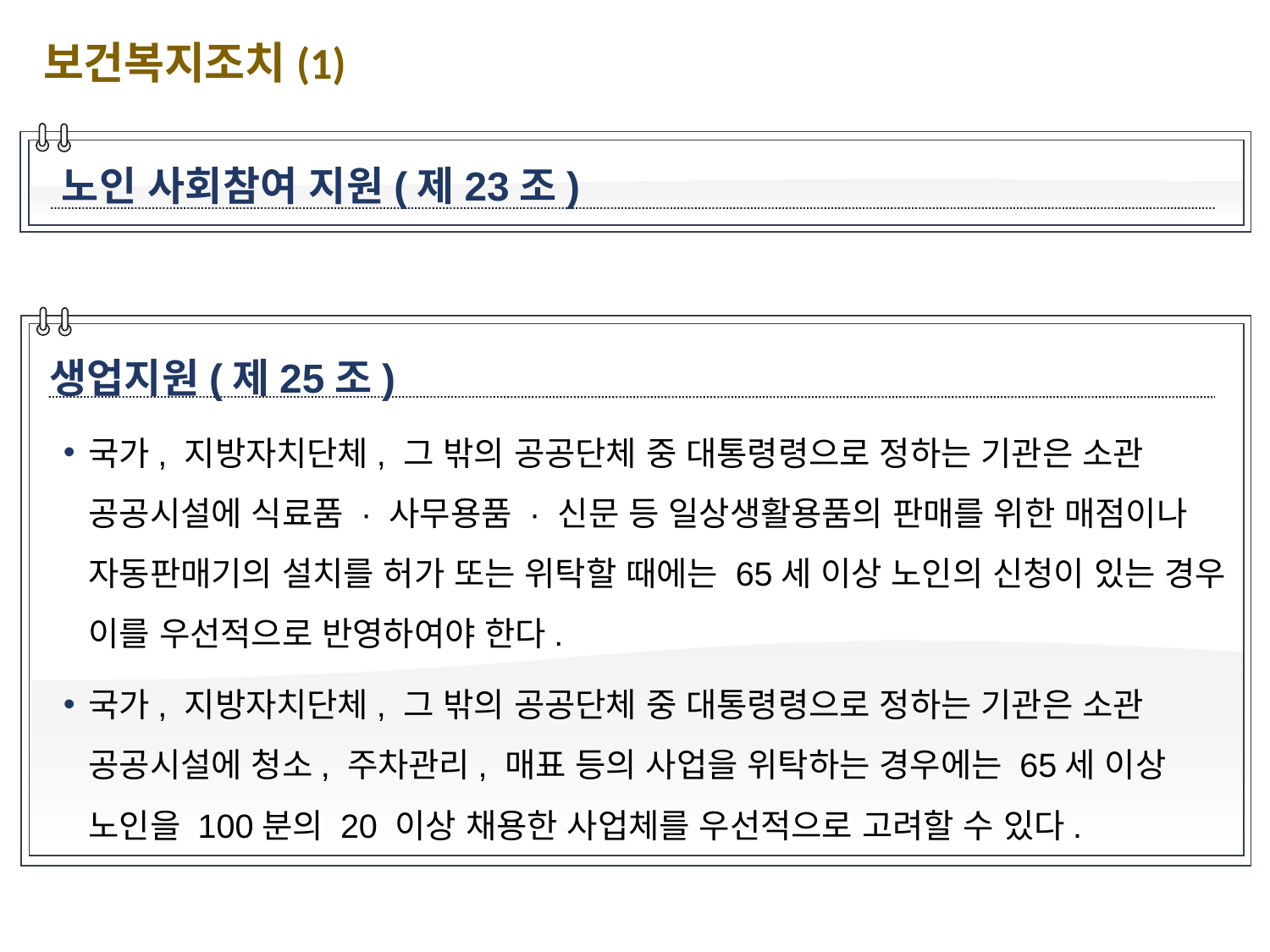

보건복지조치(1)

노인 사회참여 지원(제23조)

생업지원(제25조)

국가, 지방자치단체, 그 밖의 공공단체 중 대통령령으로 정하는 기관은 소관 공공시설에 식료품 · 사무용품 · 신문 등 일상생활용품의 판매를 위한 매점이나 자동판매기의 설치를 허가 또는 위탁할 때에는 65세 이상 노인의 신청이 있는 경우 이를 우선적으로 반영하여야 한다.
국가, 지방자치단체, 그 밖의 공공단체 중 대통령령으로 정하는 기관은 소관 공공시설에 청소, 주차관리, 매표 등의 사업을 위탁하는 경우에는 65세 이상 노인을 100분의 20 이상 채용한 사업체를 우선적으로 고려할 수 있다.